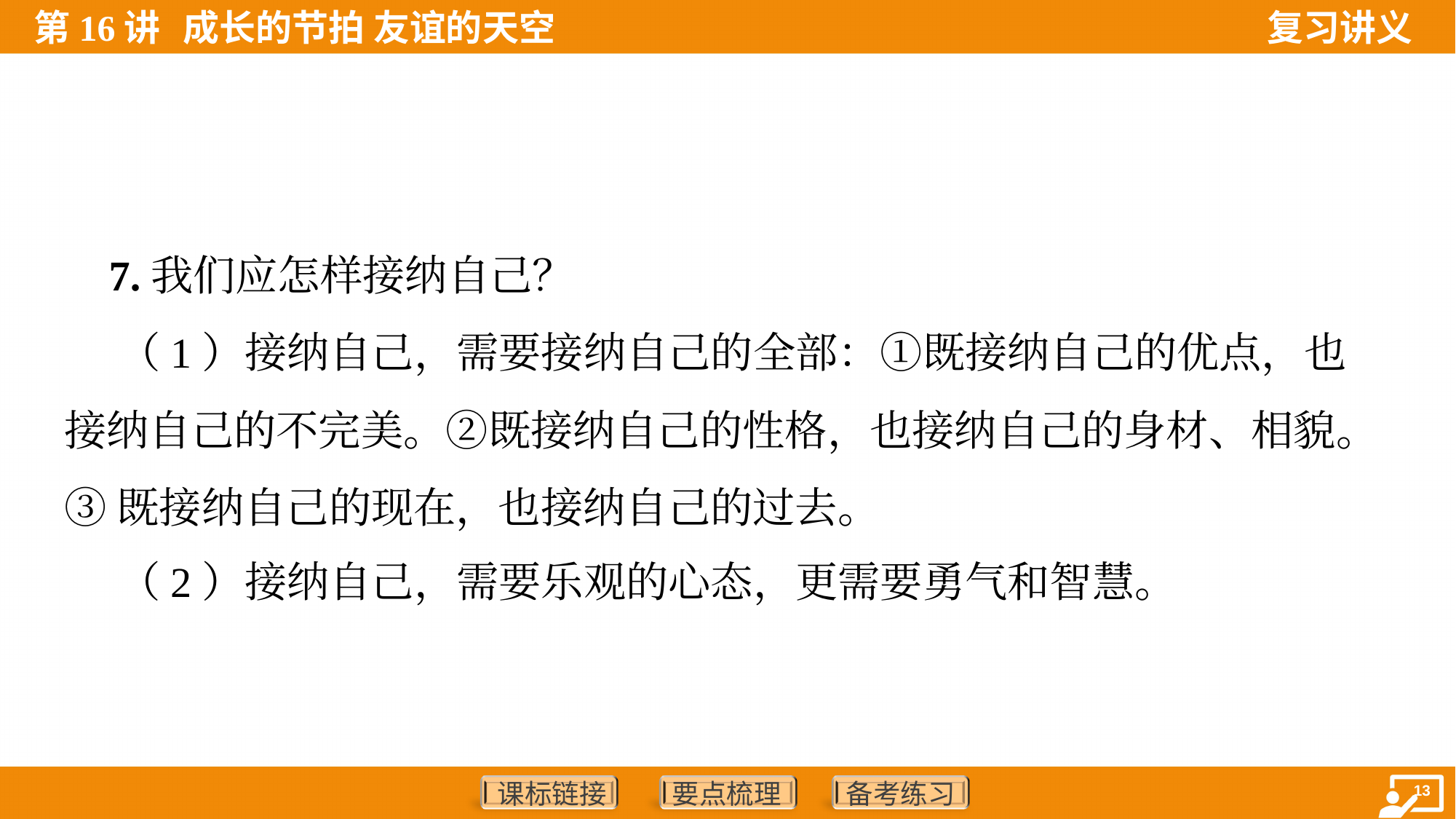

7.我们应怎样接纳自己？
    （1）接纳自己，需要接纳自己的全部：①既接纳自己的优点，也
接纳自己的不完美。②既接纳自己的性格，也接纳自己的身材、相貌。
③既接纳自己的现在，也接纳自己的过去。
    （2）接纳自己，需要乐观的心态，更需要勇气和智慧。